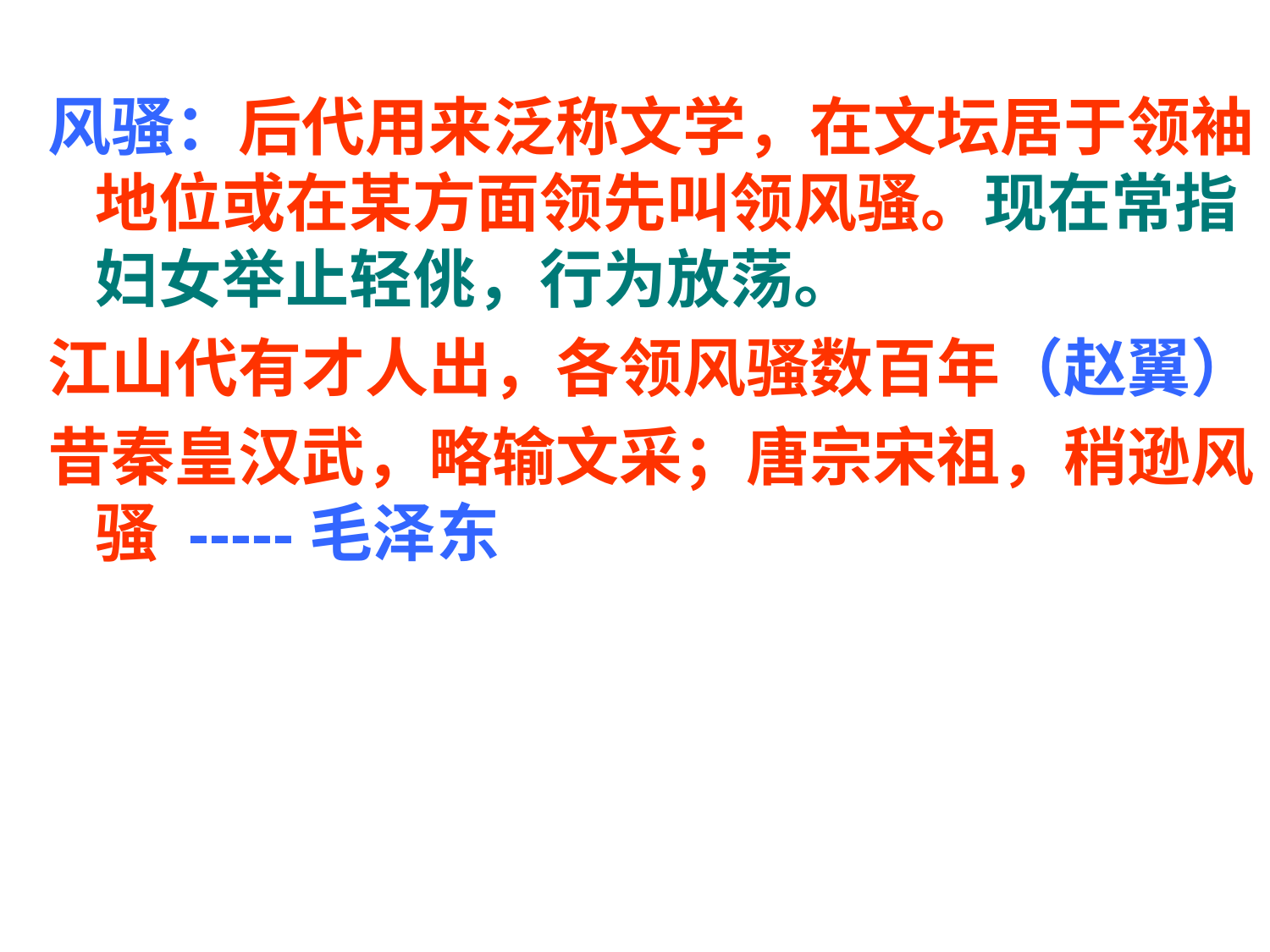

风骚：后代用来泛称文学，在文坛居于领袖地位或在某方面领先叫领风骚。现在常指妇女举止轻佻，行为放荡。
江山代有才人出，各领风骚数百年（赵翼）
昔秦皇汉武，略输文采；唐宗宋祖，稍逊风骚 -----毛泽东